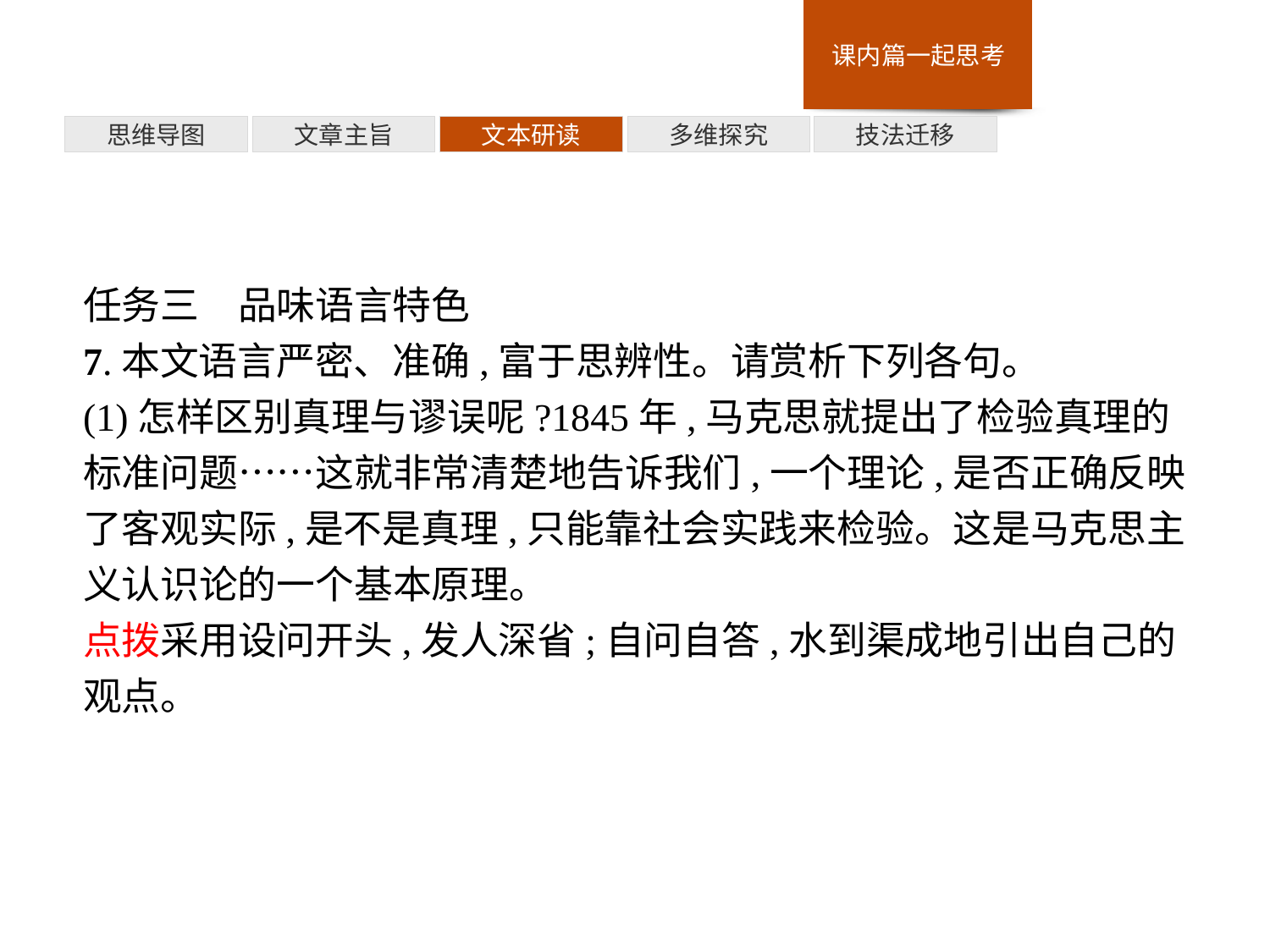

多维探究
思维导图
文章主旨
文本研读
技法迁移
任务三　品味语言特色
7.本文语言严密、准确,富于思辨性。请赏析下列各句。
(1)怎样区别真理与谬误呢?1845年,马克思就提出了检验真理的标准问题……这就非常清楚地告诉我们,一个理论,是否正确反映了客观实际,是不是真理,只能靠社会实践来检验。这是马克思主义认识论的一个基本原理。
点拨采用设问开头,发人深省;自问自答,水到渠成地引出自己的观点。